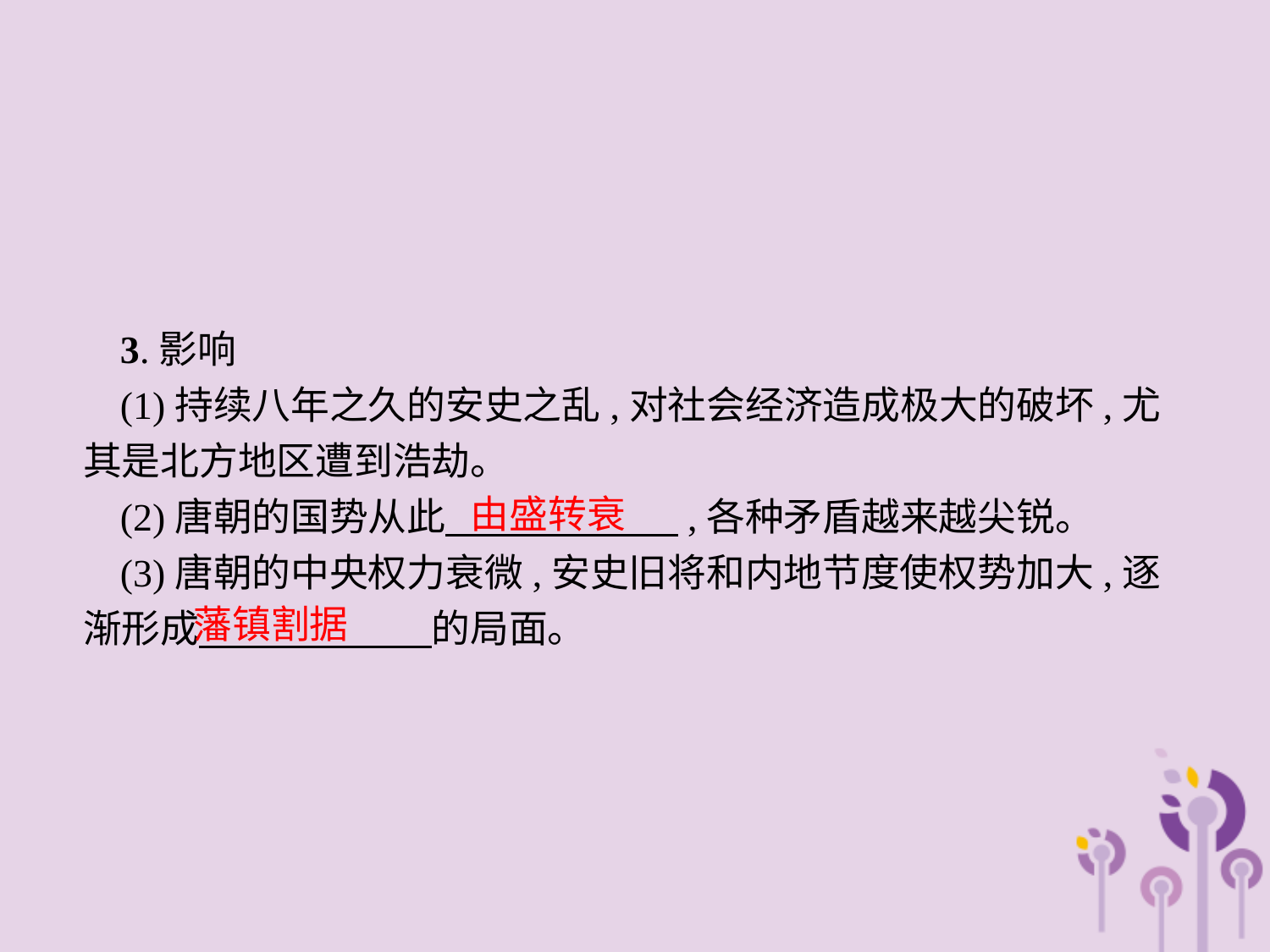

3.影响
(1)持续八年之久的安史之乱,对社会经济造成极大的破坏,尤其是北方地区遭到浩劫。
(2)唐朝的国势从此　　　　　　,各种矛盾越来越尖锐。
(3)唐朝的中央权力衰微,安史旧将和内地节度使权势加大,逐渐形成　　　　　　的局面。
由盛转衰
藩镇割据